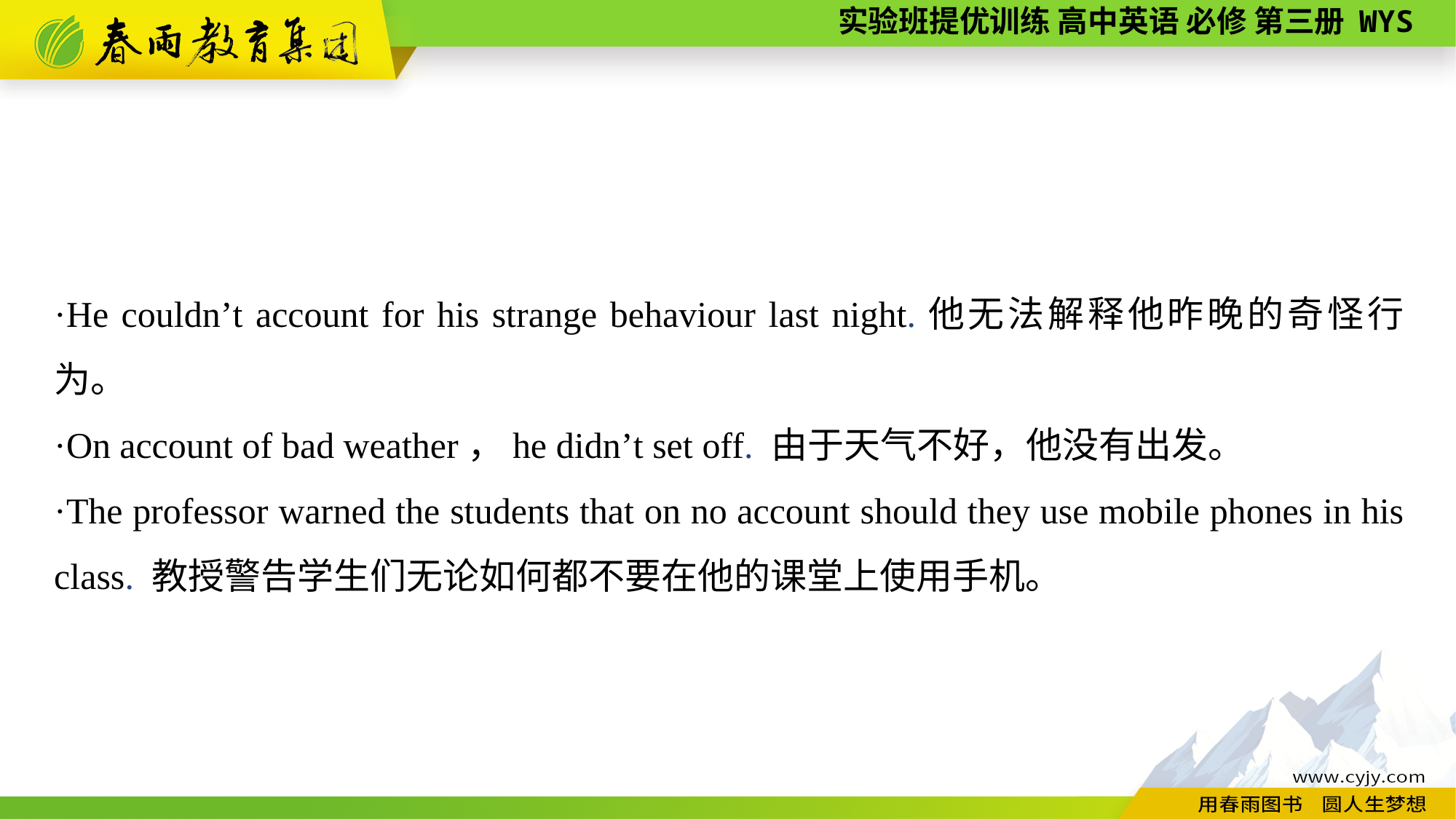

·He couldn’t account for his strange behaviour last night.他无法解释他昨晚的奇怪行为。
·On account of bad weather，he didn’t set off. 由于天气不好，他没有出发。
·The professor warned the students that on no account should they use mobile phones in his class. 教授警告学生们无论如何都不要在他的课堂上使用手机。